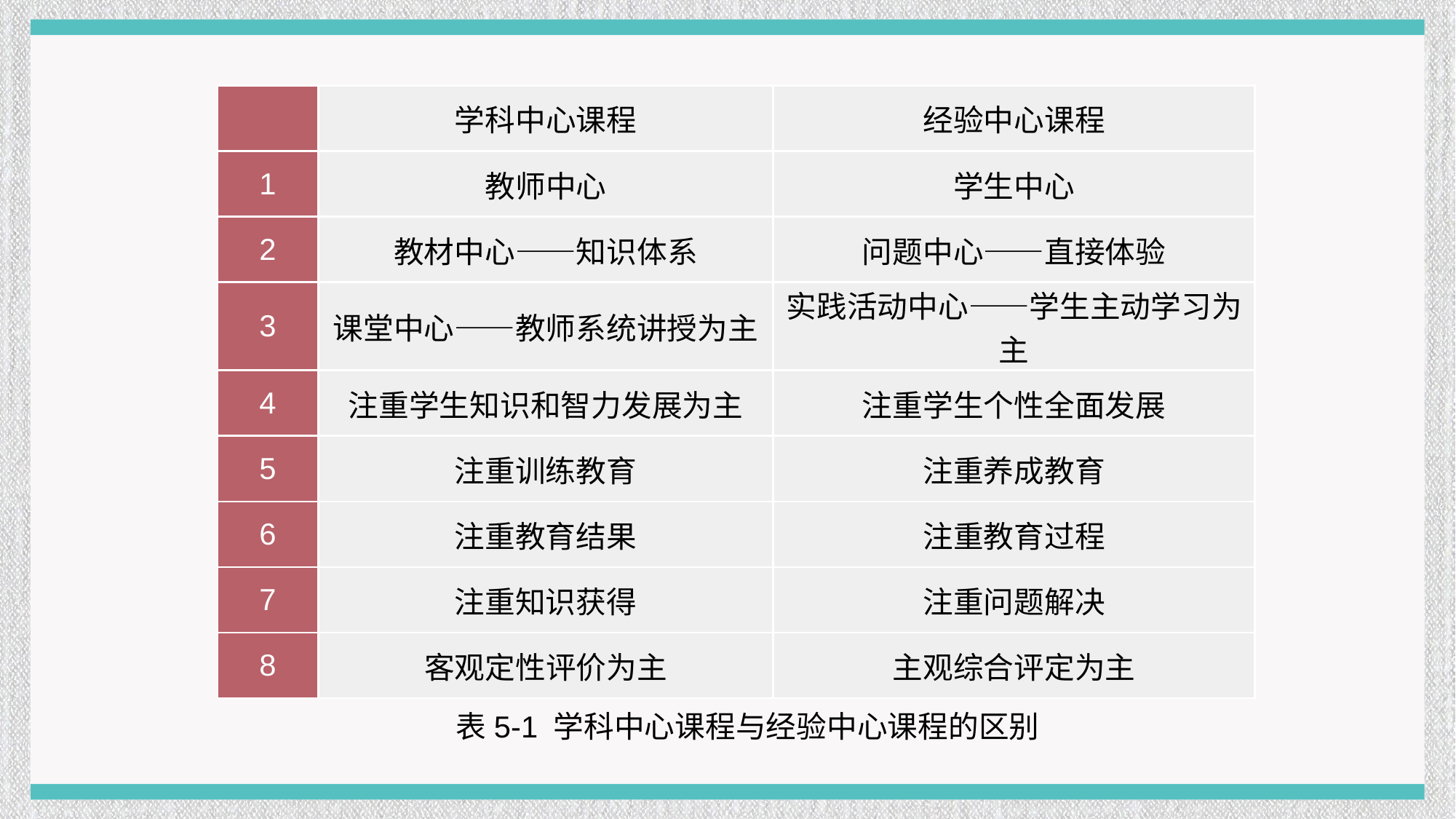

|  | 学科中心课程 | 经验中心课程 |
| --- | --- | --- |
| 1 | 教师中心 | 学生中心 |
| 2 | 教材中心——知识体系 | 问题中心——直接体验 |
| 3 | 课堂中心——教师系统讲授为主 | 实践活动中心——学生主动学习为主 |
| 4 | 注重学生知识和智力发展为主 | 注重学生个性全面发展 |
| 5 | 注重训练教育 | 注重养成教育 |
| 6 | 注重教育结果 | 注重教育过程 |
| 7 | 注重知识获得 | 注重问题解决 |
| 8 | 客观定性评价为主 | 主观综合评定为主 |

表5-1 学科中心课程与经验中心课程的区别